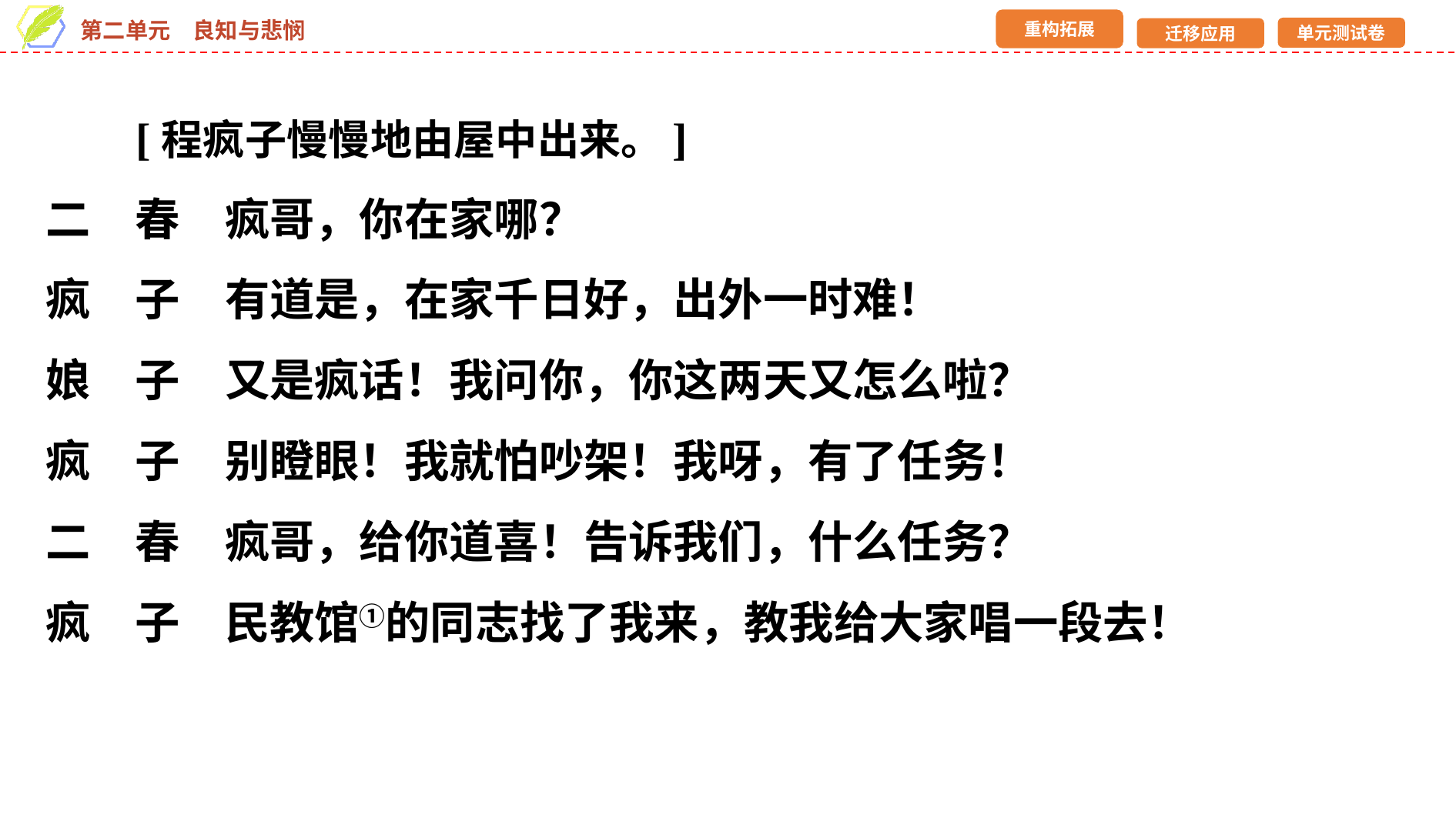

[程疯子慢慢地由屋中出来。]
二　春　疯哥，你在家哪？
疯　子　有道是，在家千日好，出外一时难！
娘　子　又是疯话！我问你，你这两天又怎么啦？
疯　子　别瞪眼！我就怕吵架！我呀，有了任务！
二　春　疯哥，给你道喜！告诉我们，什么任务？
疯　子　民教馆①的同志找了我来，教我给大家唱一段去！